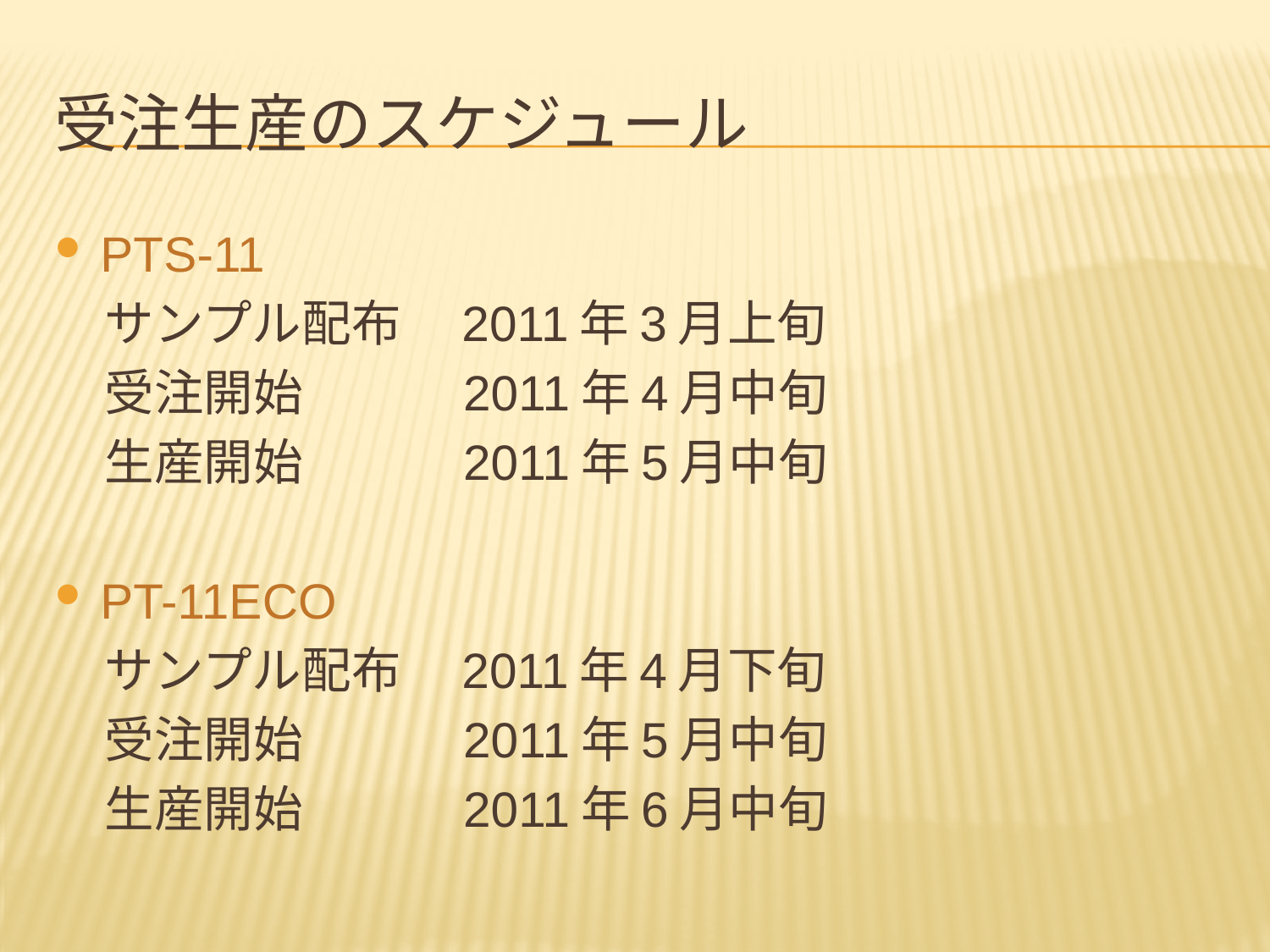

# 受注生産のスケジュール
PTS-11
　サンプル配布　2011年3月上旬
　受注開始　　　2011年4月中旬
　生産開始　　　2011年5月中旬

PT-11ECO
　サンプル配布　2011年4月下旬
　受注開始　　　2011年5月中旬
　生産開始　　　2011年6月中旬